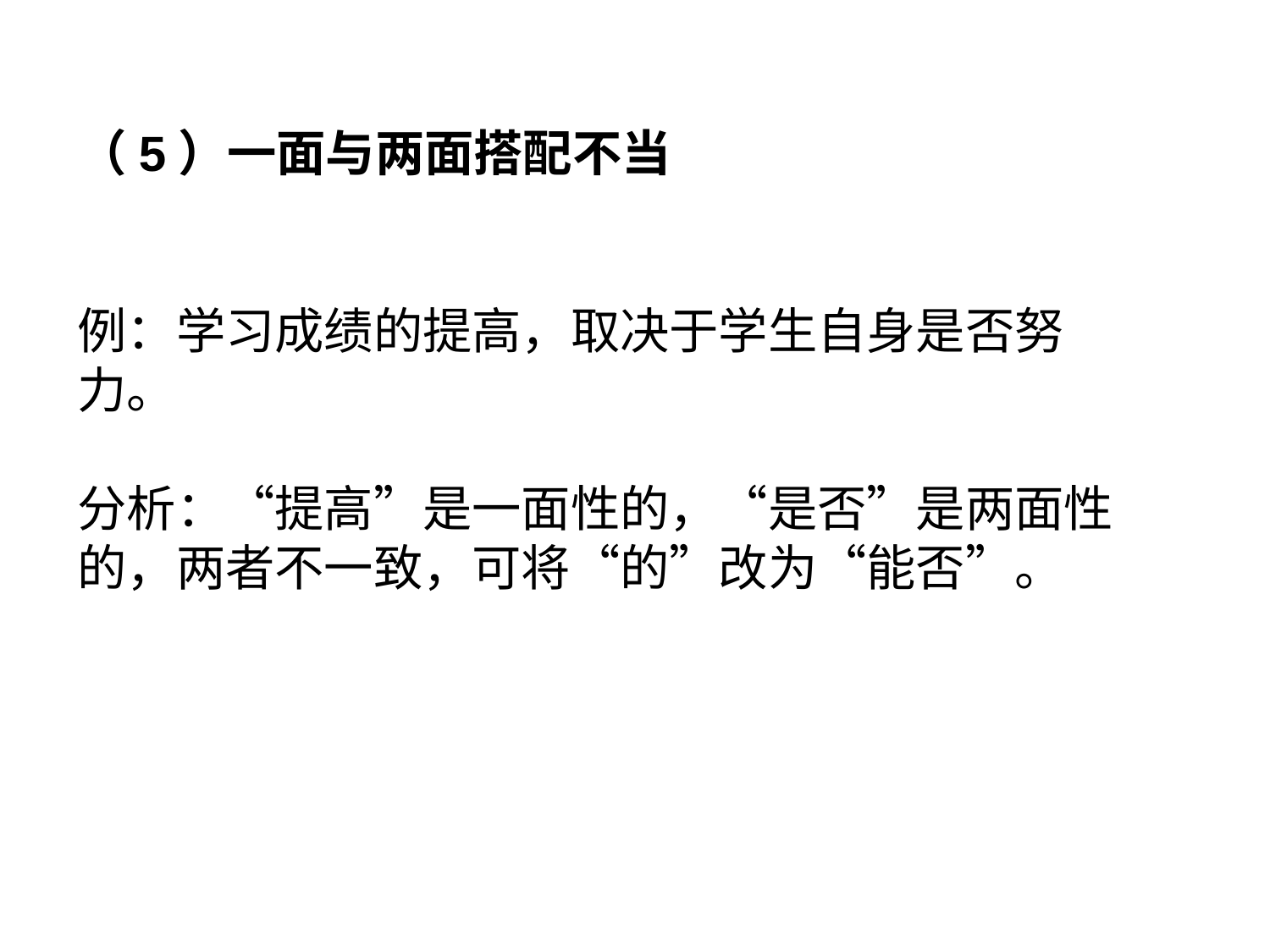

（5）一面与两面搭配不当

例：学习成绩的提高，取决于学生自身是否努力。

分析：“提高”是一面性的，“是否”是两面性的，两者不一致，可将“的”改为“能否”。